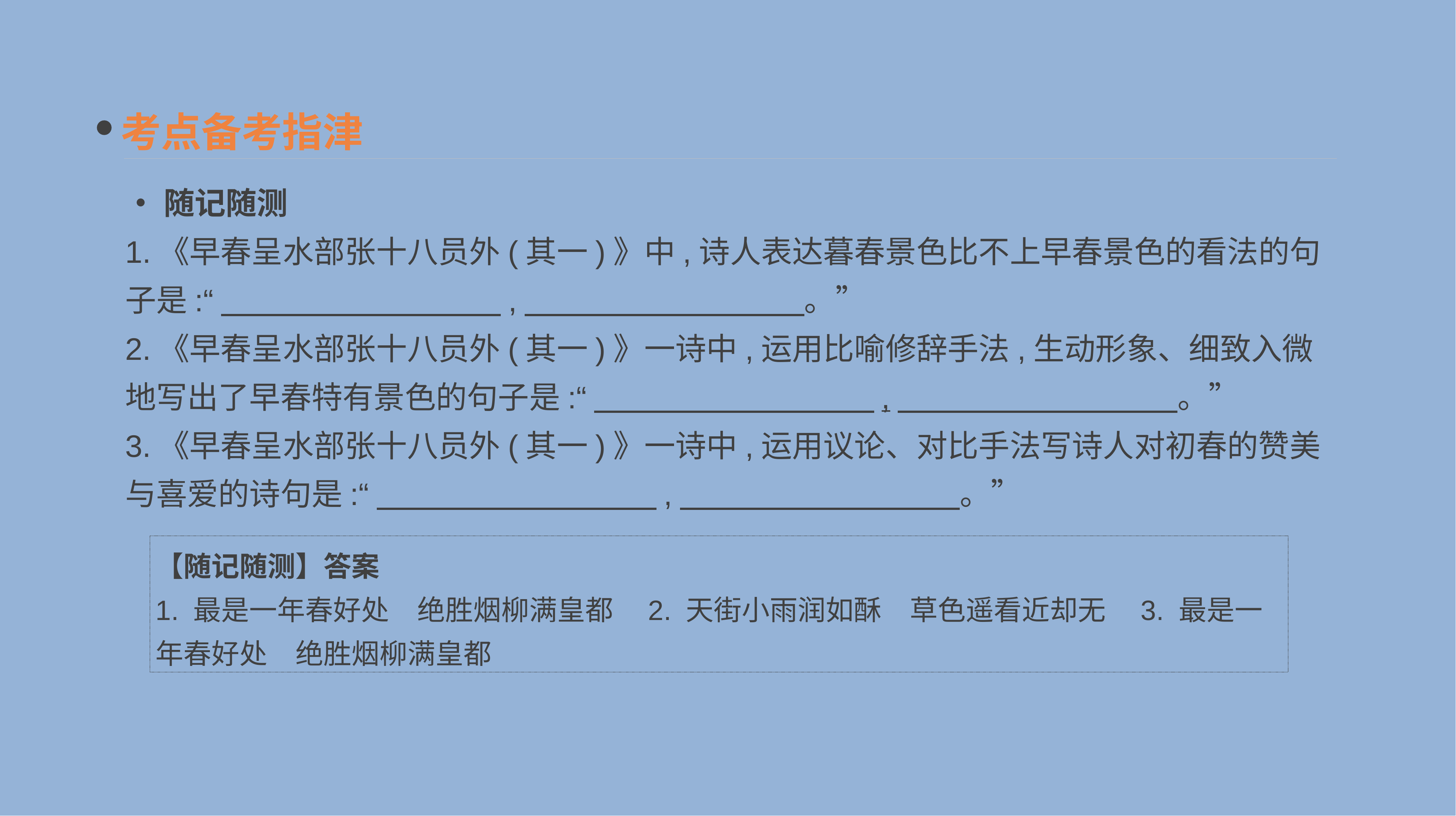

考点备考指津

•随记随测
1.《早春呈水部张十八员外(其一)》中,诗人表达暮春景色比不上早春景色的看法的句子是:“　　　　　　　　　,　　　　　　　　　。”
2.《早春呈水部张十八员外(其一)》一诗中,运用比喻修辞手法,生动形象、细致入微地写出了早春特有景色的句子是:“　　　　　　　　　,　　　　　　　　　。”
3.《早春呈水部张十八员外(其一)》一诗中,运用议论、对比手法写诗人对初春的赞美与喜爱的诗句是:“　　　　　　　　　,　　　　　　　　　。”
【随记随测】答案
1. 最是一年春好处　绝胜烟柳满皇都　2. 天街小雨润如酥　草色遥看近却无　3. 最是一年春好处　绝胜烟柳满皇都